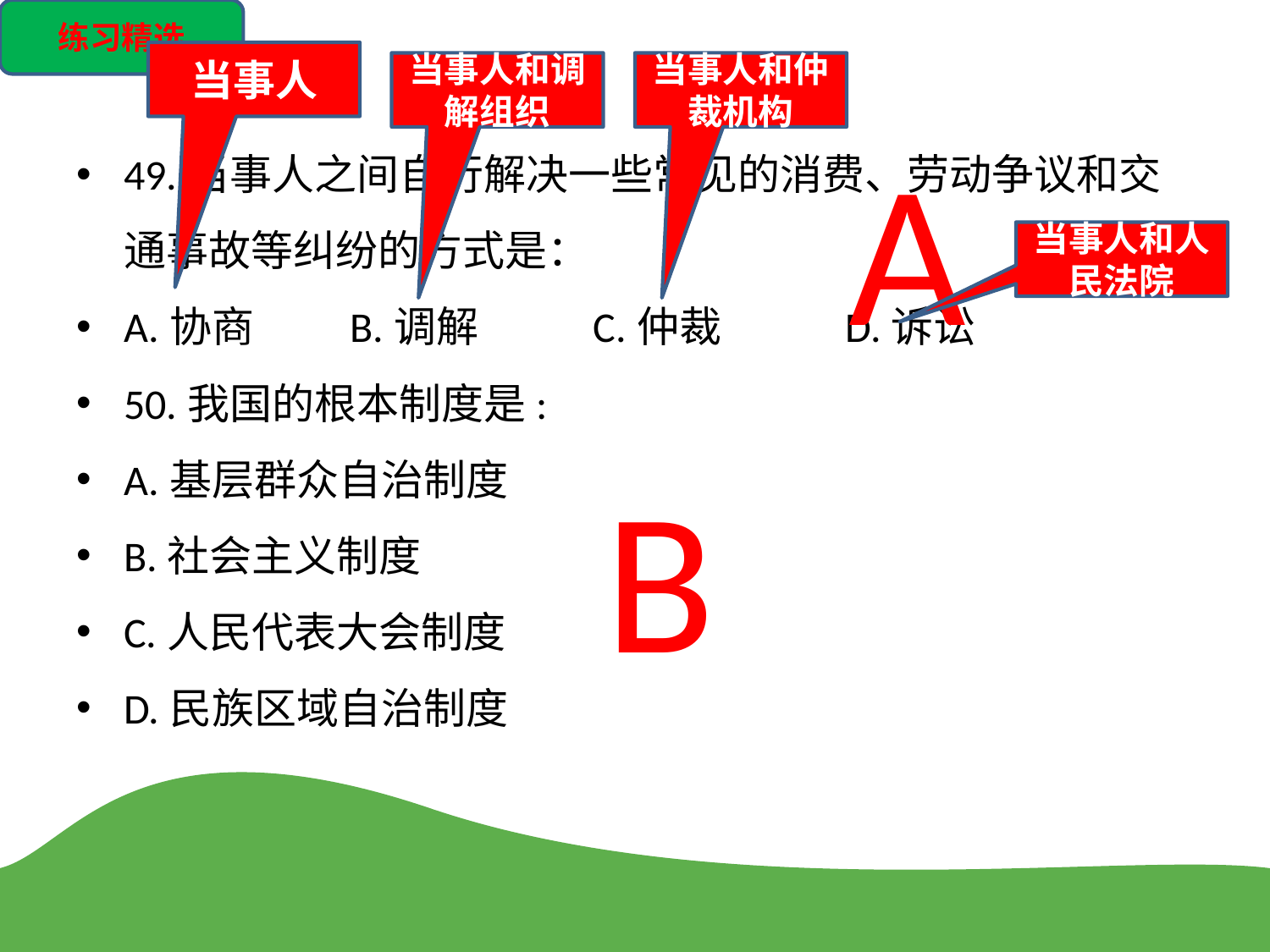

练习精选
当事人
当事人和调解组织
当事人和仲裁机构
49.当事人之间自行解决一些常见的消费、劳动争议和交通事故等纠纷的方式是：
A.协商         B.调解           C.仲裁            D.诉讼
50.我国的根本制度是:
A.基层群众自治制度
B.社会主义制度
C.人民代表大会制度
D.民族区域自治制度

A
当事人和人民法院
B